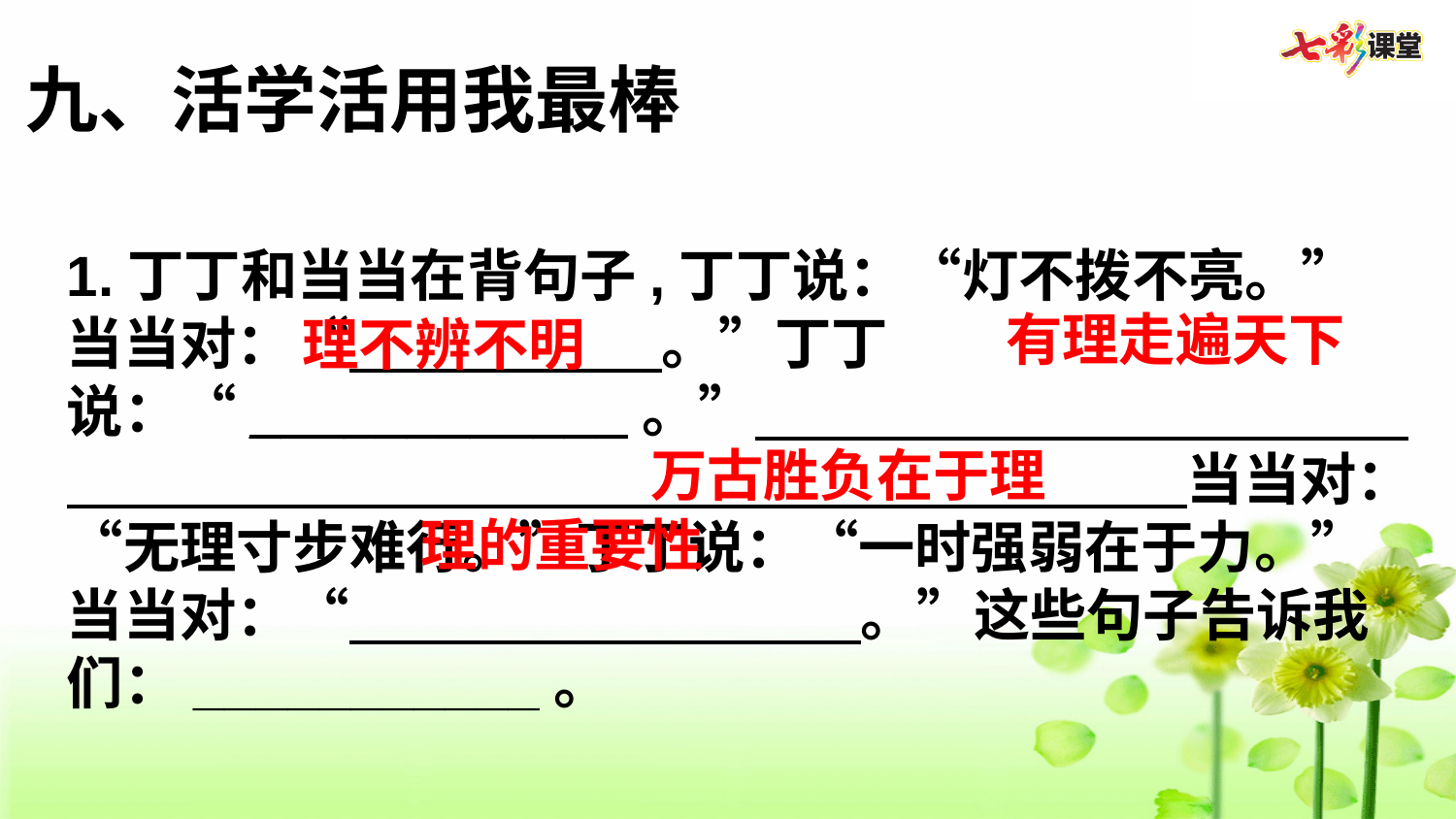

九、活学活用我最棒
1.丁丁和当当在背句子,丁丁说：“灯不拨不亮。”当当对：“           。”丁丁说：“____________。”                                                               当当对：“无理寸步难行。”丁丁说：“一时强弱在于力。”当当对：“                  。”这些句子告诉我们：___________。
有理走遍天下
理不辨不明
万古胜负在于理
理的重要性